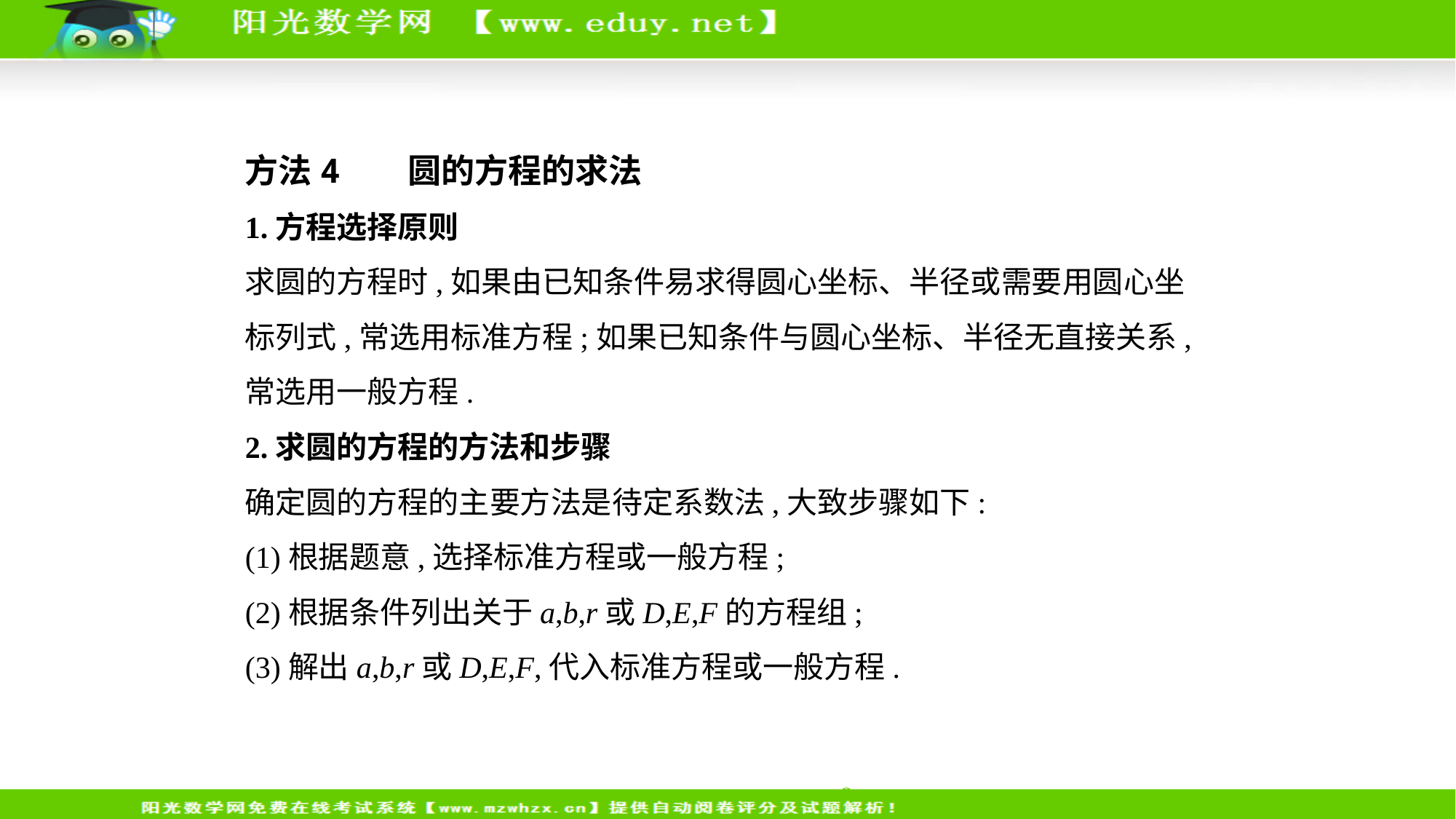

方法4   圆的方程的求法
1.方程选择原则
求圆的方程时,如果由已知条件易求得圆心坐标、半径或需要用圆心坐
标列式,常选用标准方程;如果已知条件与圆心坐标、半径无直接关系,
常选用一般方程.
2.求圆的方程的方法和步骤
确定圆的方程的主要方法是待定系数法,大致步骤如下:
(1)根据题意,选择标准方程或一般方程;
(2)根据条件列出关于a,b,r或D,E,F的方程组;
(3)解出a,b,r或D,E,F,代入标准方程或一般方程.